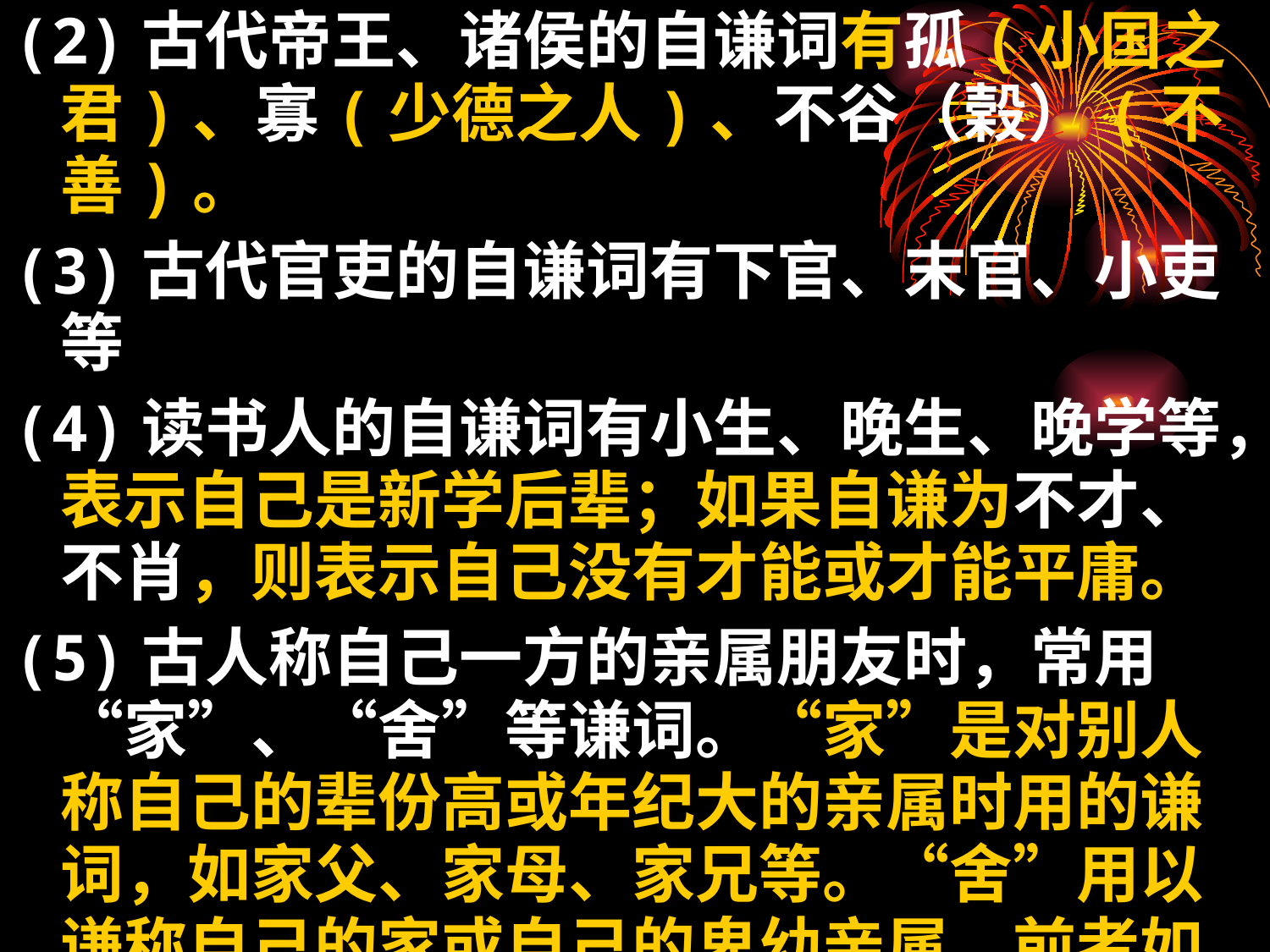

(2)古代帝王、诸侯的自谦词有孤(小国之君)、寡(少德之人)、不谷（榖）(不善)。
(3)古代官吏的自谦词有下官、末官、小吏等
(4)读书人的自谦词有小生、晚生、晚学等，表示自己是新学后辈；如果自谦为不才、不肖，则表示自己没有才能或才能平庸。
(5)古人称自己一方的亲属朋友时，常用“家”、“舍”等谦词。“家”是对别人称自己的辈份高或年纪大的亲属时用的谦词，如家父、家母、家兄等。“舍”用以谦称自己的家或自己的卑幼亲属，前者如寒舍、敝舍，后者如舍弟、舍妹、舍侄等。